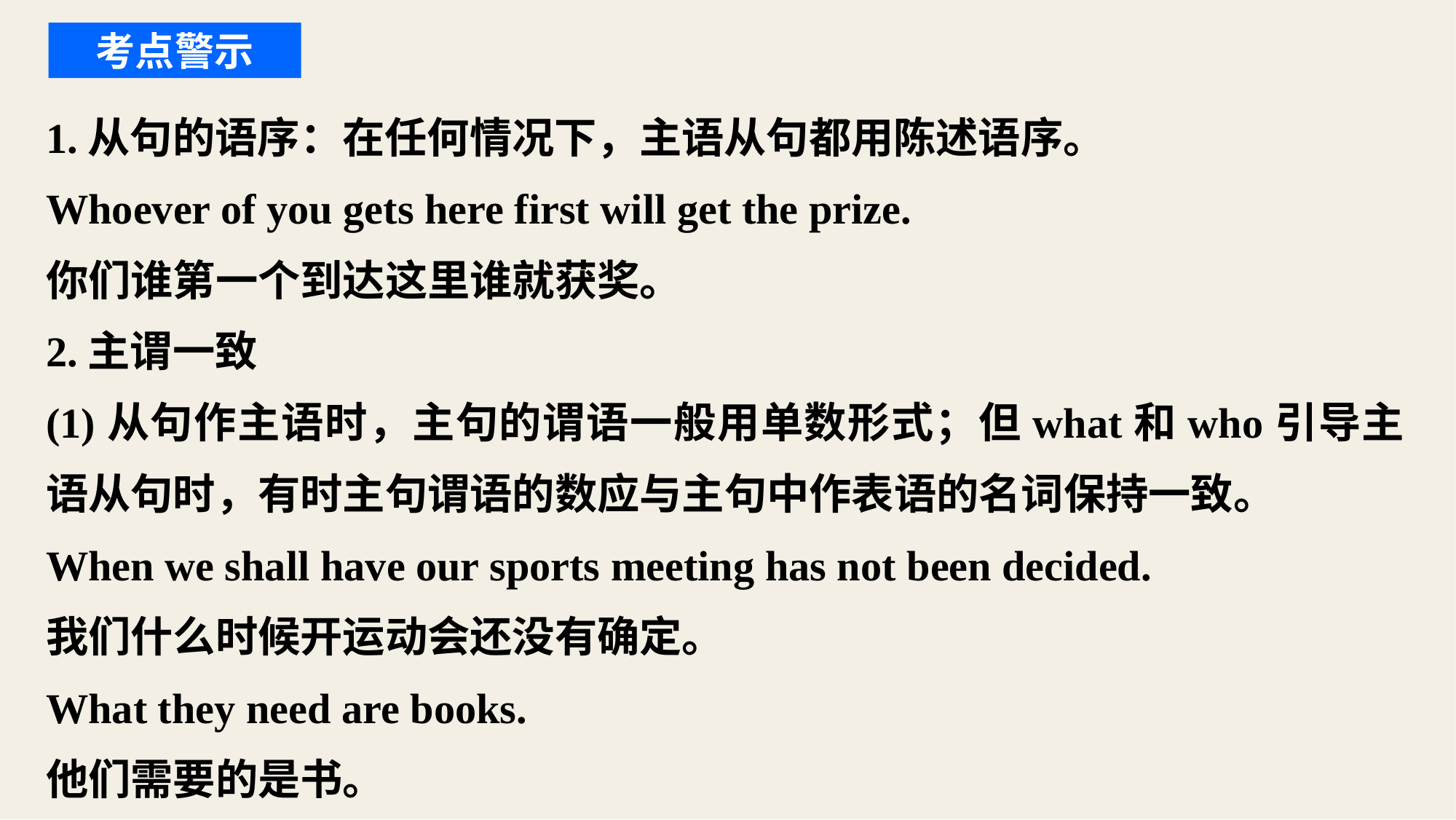

考点警示
1.从句的语序：在任何情况下，主语从句都用陈述语序。
Whoever of you gets here first will get the prize.
你们谁第一个到达这里谁就获奖。
2.主谓一致
(1)从句作主语时，主句的谓语一般用单数形式；但what和who引导主语从句时，有时主句谓语的数应与主句中作表语的名词保持一致。
When we shall have our sports meeting has not been decided.
我们什么时候开运动会还没有确定。
What they need are books.
他们需要的是书。